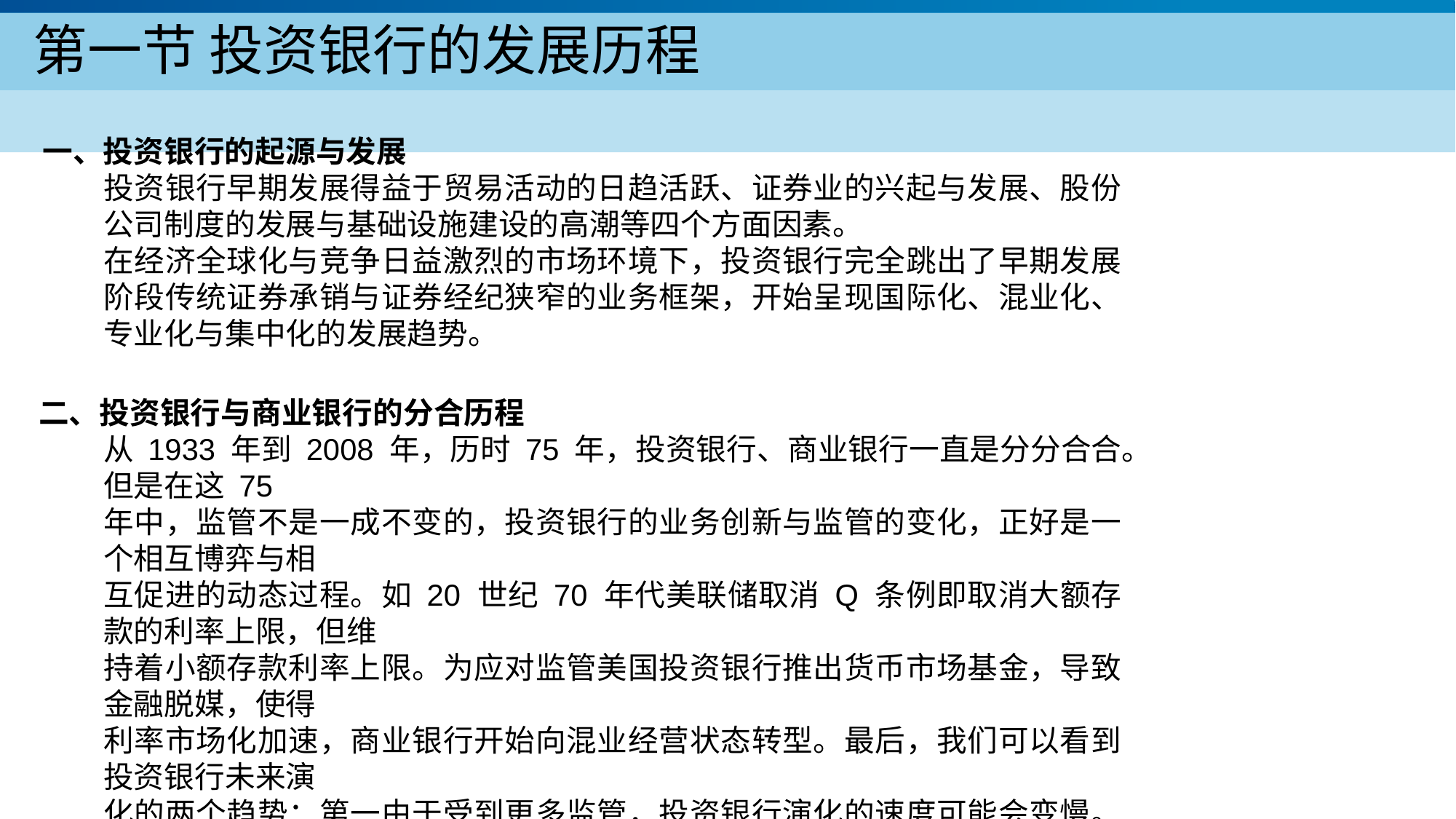

# 第一节投资银行的发展历程
一、投资银行的起源与发展
投资银行早期发展得益于贸易活动的日趋活跃、证券业的兴起与发展、股份公司制度的发展与基础设施建设的高潮等四个方面因素。
在经济全球化与竞争日益激烈的市场环境下，投资银行完全跳出了早期发展阶段传统证券承销与证券经纪狭窄的业务框架，开始呈现国际化、混业化、专业化与集中化的发展趋势。

二、投资银行与商业银行的分合历程
从 1933 年到 2008 年，历时 75 年，投资银行、商业银行一直是分分合合。但是在这 75
年中，监管不是一成不变的，投资银行的业务创新与监管的变化，正好是一个相互博弈与相
互促进的动态过程。如 20 世纪 70 年代美联储取消 Q 条例即取消大额存款的利率上限，但维
持着小额存款利率上限。为应对监管美国投资银行推出货币市场基金，导致金融脱媒，使得
利率市场化加速，商业银行开始向混业经营状态转型。最后，我们可以看到投资银行未来演
化的两个趋势：第一由于受到更多监管，投资银行演化的速度可能会变慢。但那些受监管较
少的业务部门，如私募类业务可能会获得更大发展。第二，只要不发生大规模的战争，全球
资金富余的格局不会改变，所以投资银行的业务会继续在资产管理这个方向上发展下去。